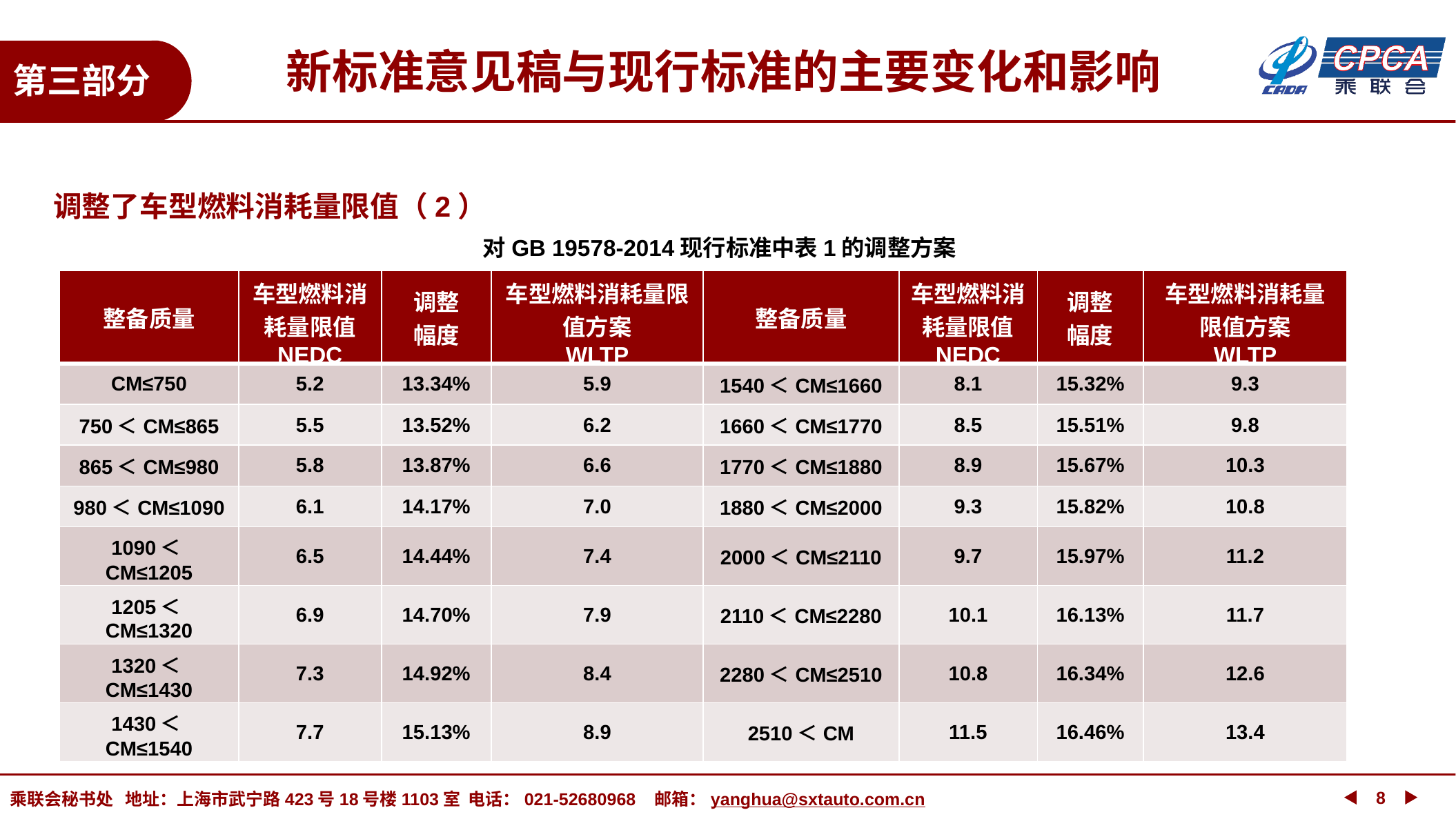

新标准意见稿与现行标准的主要变化和影响

第三部分
调整了车型燃料消耗量限值（2）
对GB 19578-2014现行标准中表1的调整方案
| 整备质量 | 车型燃料消耗量限值 NEDC | 调整 幅度 | 车型燃料消耗量限值方案 WLTP | 整备质量 | 车型燃料消耗量限值 NEDC | 调整 幅度 | 车型燃料消耗量限值方案 WLTP |
| --- | --- | --- | --- | --- | --- | --- | --- |
| CM≤750 | 5.2 | 13.34% | 5.9 | 1540＜CM≤1660 | 8.1 | 15.32% | 9.3 |
| 750＜CM≤865 | 5.5 | 13.52% | 6.2 | 1660＜CM≤1770 | 8.5 | 15.51% | 9.8 |
| 865＜CM≤980 | 5.8 | 13.87% | 6.6 | 1770＜CM≤1880 | 8.9 | 15.67% | 10.3 |
| 980＜CM≤1090 | 6.1 | 14.17% | 7.0 | 1880＜CM≤2000 | 9.3 | 15.82% | 10.8 |
| 1090＜CM≤1205 | 6.5 | 14.44% | 7.4 | 2000＜CM≤2110 | 9.7 | 15.97% | 11.2 |
| 1205＜CM≤1320 | 6.9 | 14.70% | 7.9 | 2110＜CM≤2280 | 10.1 | 16.13% | 11.7 |
| 1320＜CM≤1430 | 7.3 | 14.92% | 8.4 | 2280＜CM≤2510 | 10.8 | 16.34% | 12.6 |
| 1430＜CM≤1540 | 7.7 | 15.13% | 8.9 | 2510＜CM | 11.5 | 16.46% | 13.4 |